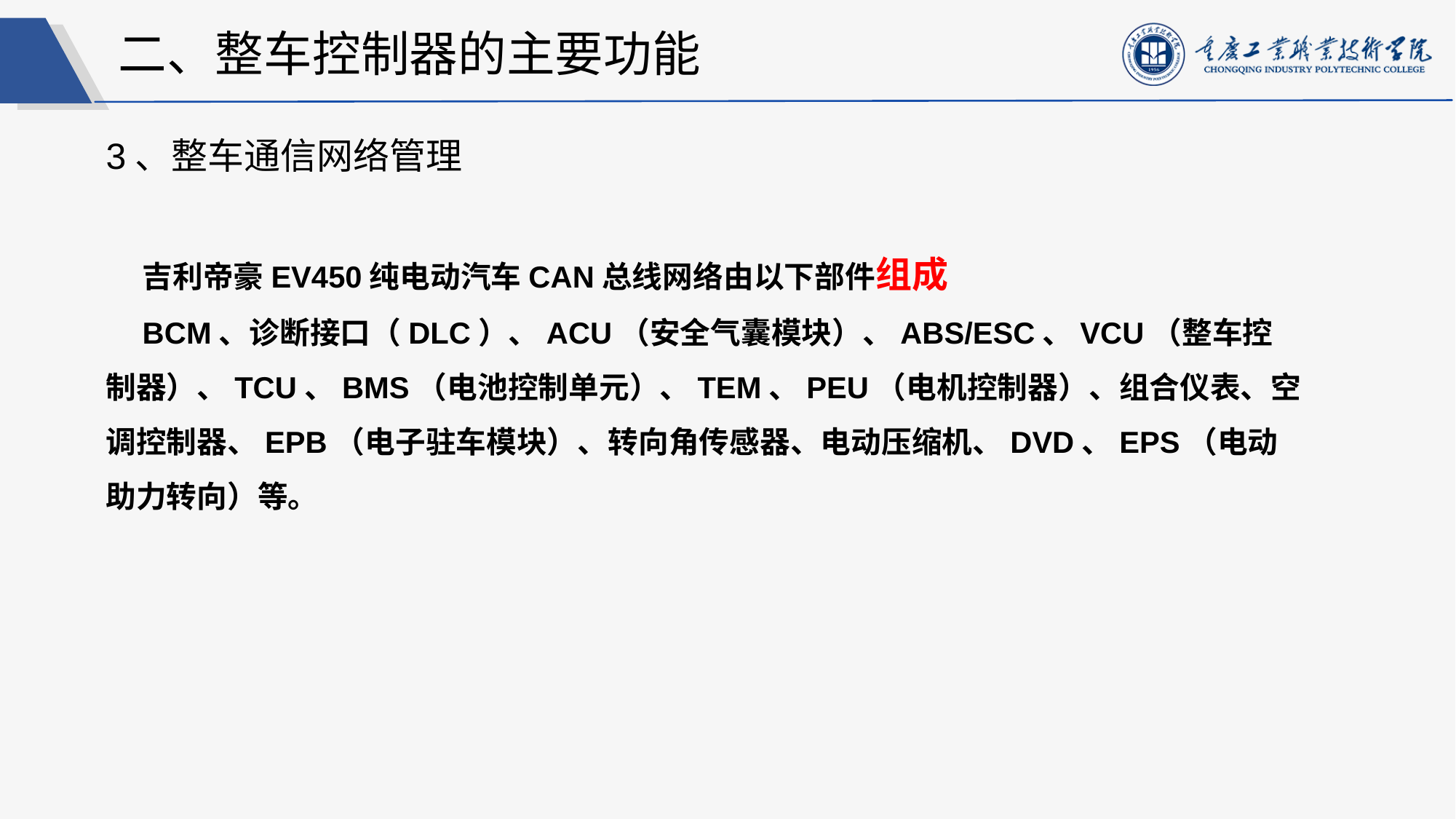

二、整车控制器的主要功能
3、整车通信网络管理
吉利帝豪EV450纯电动汽车CAN总线网络由以下部件组成
BCM、诊断接口（DLC）、ACU（安全气囊模块）、ABS/ESC、VCU（整车控制器）、TCU、BMS（电池控制单元）、TEM、PEU（电机控制器）、组合仪表、空调控制器、EPB（电子驻车模块）、转向角传感器、电动压缩机、DVD、EPS（电动助力转向）等。